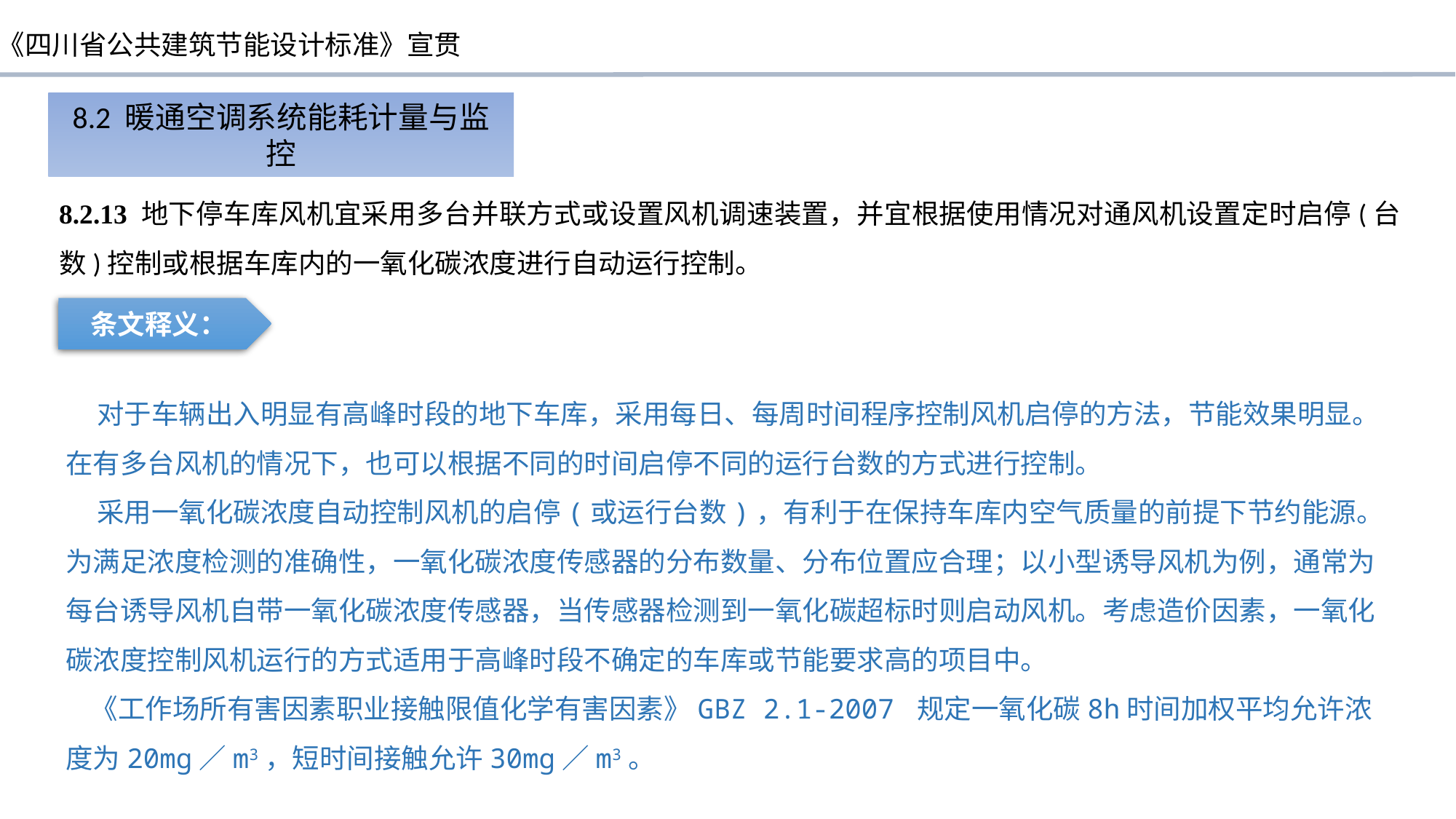

8.2 暖通空调系统能耗计量与监控
8.2.13 地下停车库风机宜采用多台并联方式或设置风机调速装置，并宜根据使用情况对通风机设置定时启停(台数)控制或根据车库内的一氧化碳浓度进行自动运行控制。
条文释义：
    对于车辆出入明显有高峰时段的地下车库，采用每日、每周时间程序控制风机启停的方法，节能效果明显。在有多台风机的情况下，也可以根据不同的时间启停不同的运行台数的方式进行控制。
    采用一氧化碳浓度自动控制风机的启停(或运行台数)，有利于在保持车库内空气质量的前提下节约能源。为满足浓度检测的准确性，一氧化碳浓度传感器的分布数量、分布位置应合理；以小型诱导风机为例，通常为每台诱导风机自带一氧化碳浓度传感器，当传感器检测到一氧化碳超标时则启动风机。考虑造价因素，一氧化碳浓度控制风机运行的方式适用于高峰时段不确定的车库或节能要求高的项目中。
   《工作场所有害因素职业接触限值化学有害因素》GBZ 2.1-2007 规定一氧化碳8h时间加权平均允许浓度为20mg／m3，短时间接触允许30mg／m3。